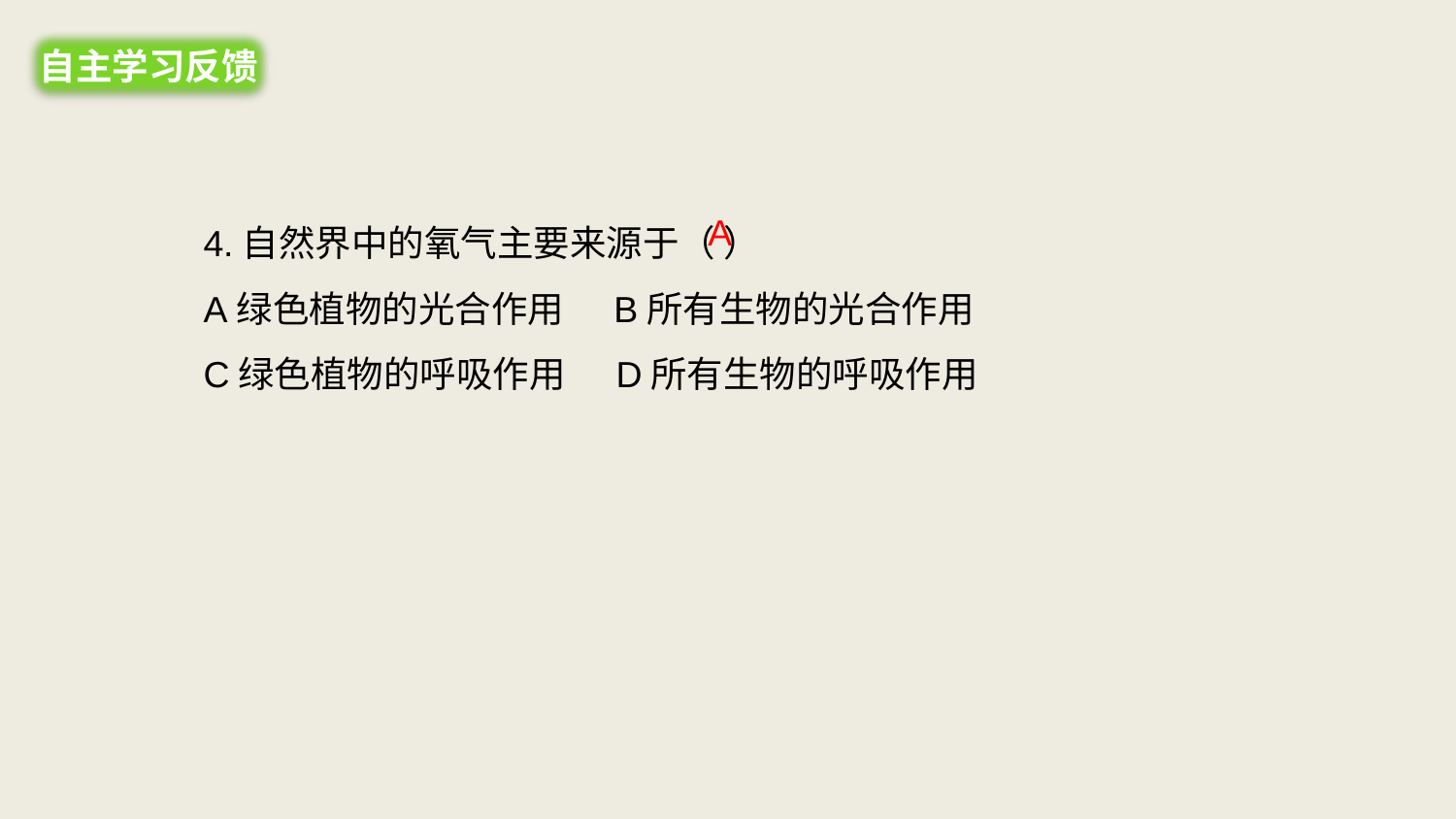

自主学习反馈
4.自然界中的氧气主要来源于（ ）
A绿色植物的光合作用     B所有生物的光合作用
C绿色植物的呼吸作用     D所有生物的呼吸作用
A